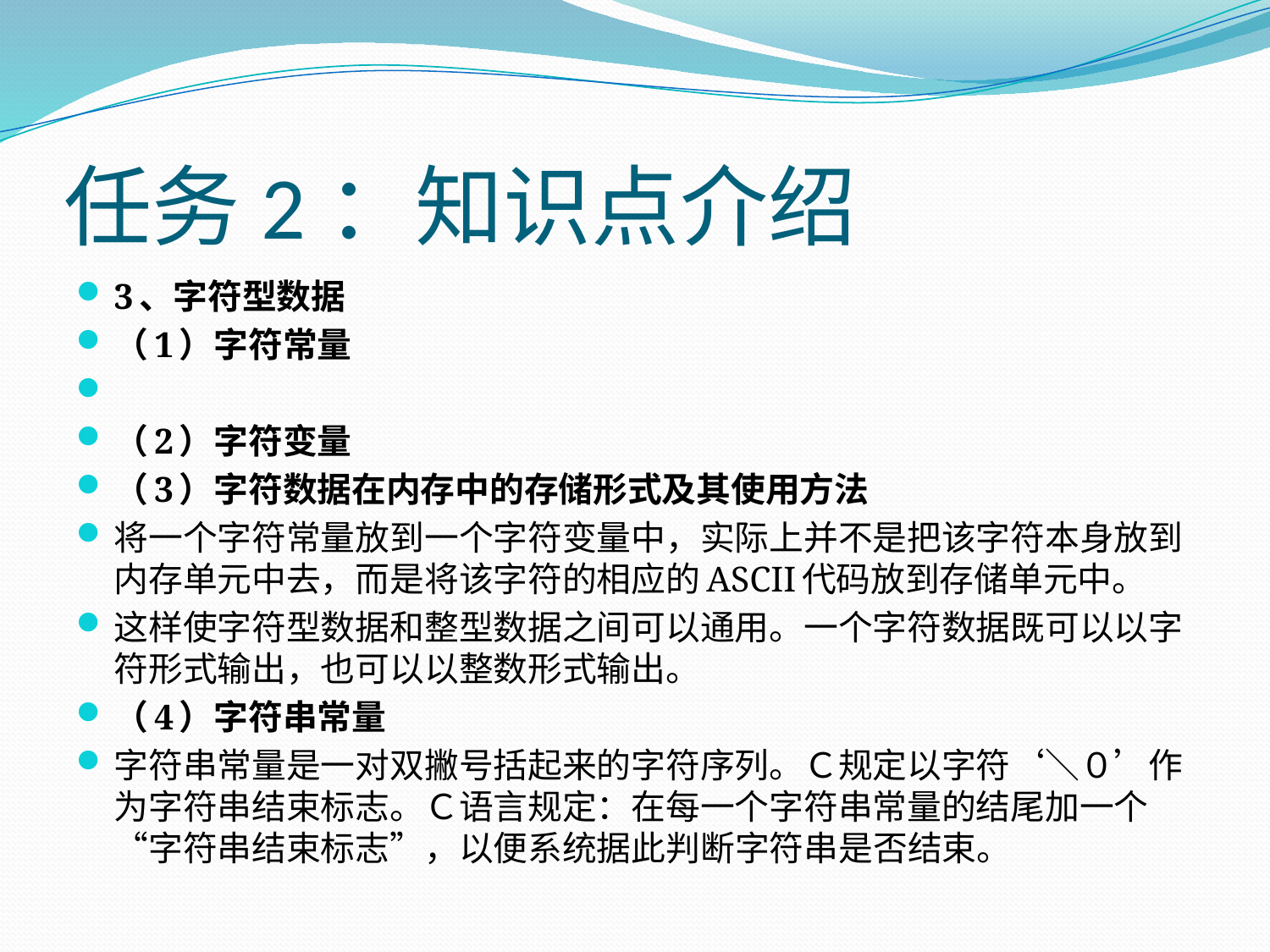

# 任务2：知识点介绍
3、字符型数据
（1）字符常量

（2）字符变量
（3）字符数据在内存中的存储形式及其使用方法
将一个字符常量放到一个字符变量中，实际上并不是把该字符本身放到内存单元中去，而是将该字符的相应的ASCII代码放到存储单元中。
这样使字符型数据和整型数据之间可以通用。一个字符数据既可以以字符形式输出，也可以以整数形式输出。
（4）字符串常量
字符串常量是一对双撇号括起来的字符序列。Ｃ规定以字符‘＼０’作为字符串结束标志。Ｃ语言规定：在每一个字符串常量的结尾加一个 “字符串结束标志”，以便系统据此判断字符串是否结束。